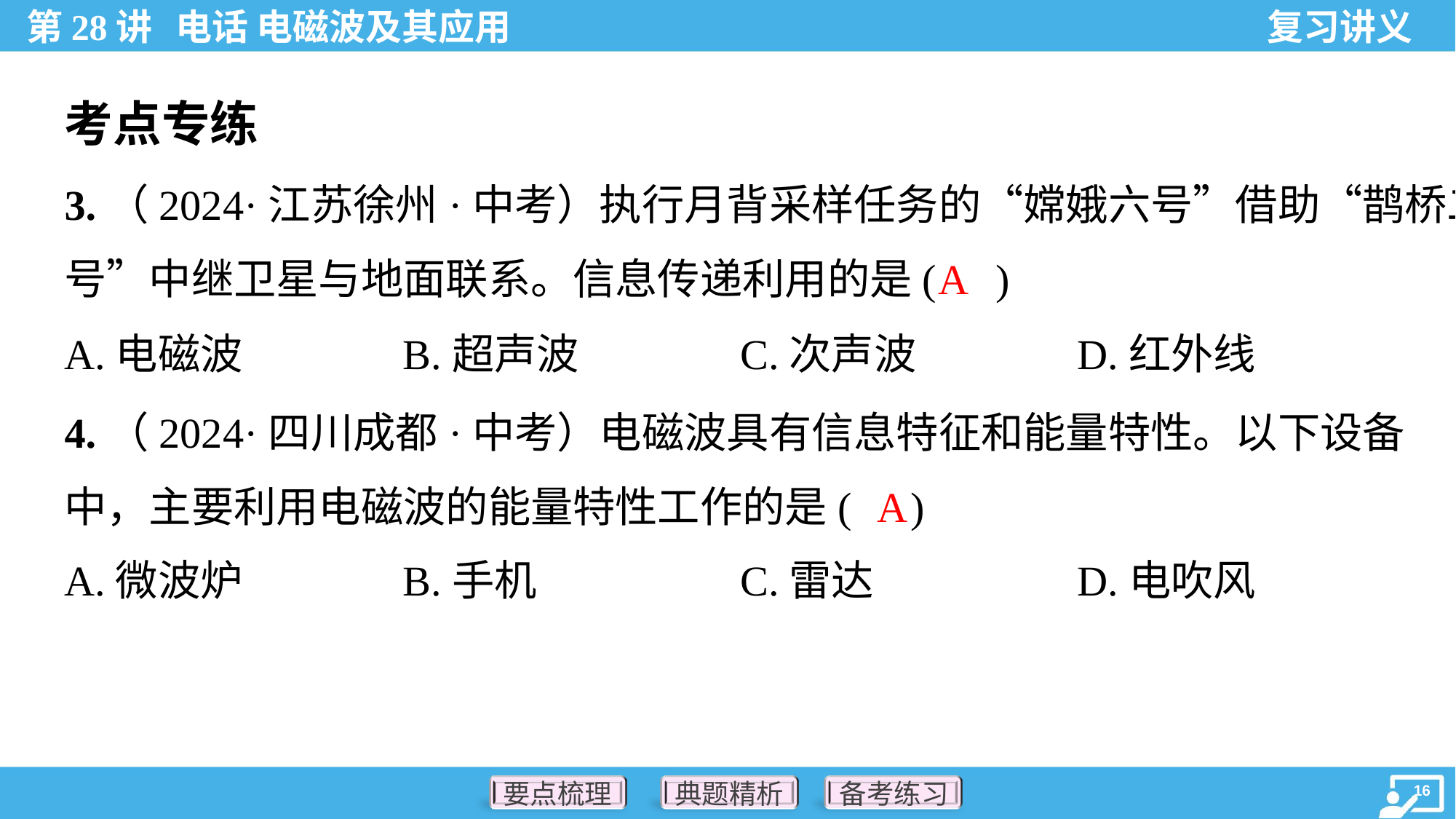

考点专练
3.（2024·江苏徐州·中考）执行月背采样任务的“嫦娥六号”借助“鹊桥二
号”中继卫星与地面联系。信息传递利用的是(     )
A
A.电磁波	B.超声波	C.次声波	D.红外线
4.（2024·四川成都·中考）电磁波具有信息特征和能量特性。以下设备
中，主要利用电磁波的能量特性工作的是(     )
A
A.微波炉	B.手机	C.雷达	D.电吹风